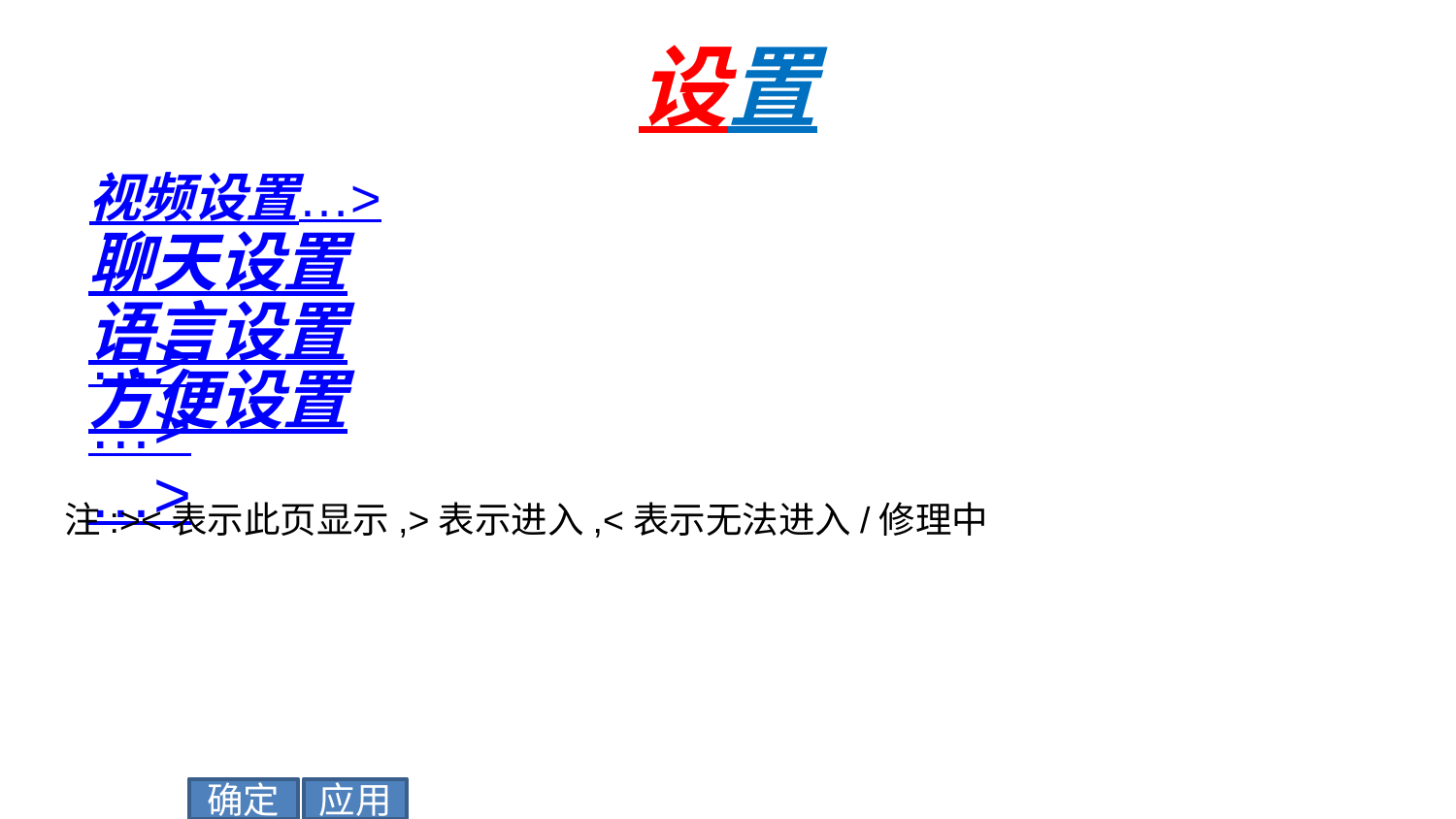

# 设置
视频设置…>

聊天设置…>
语言设置…>
方便设置…>
注:><表示此页显示,>表示进入,<表示无法进入/修理中
应用
确定